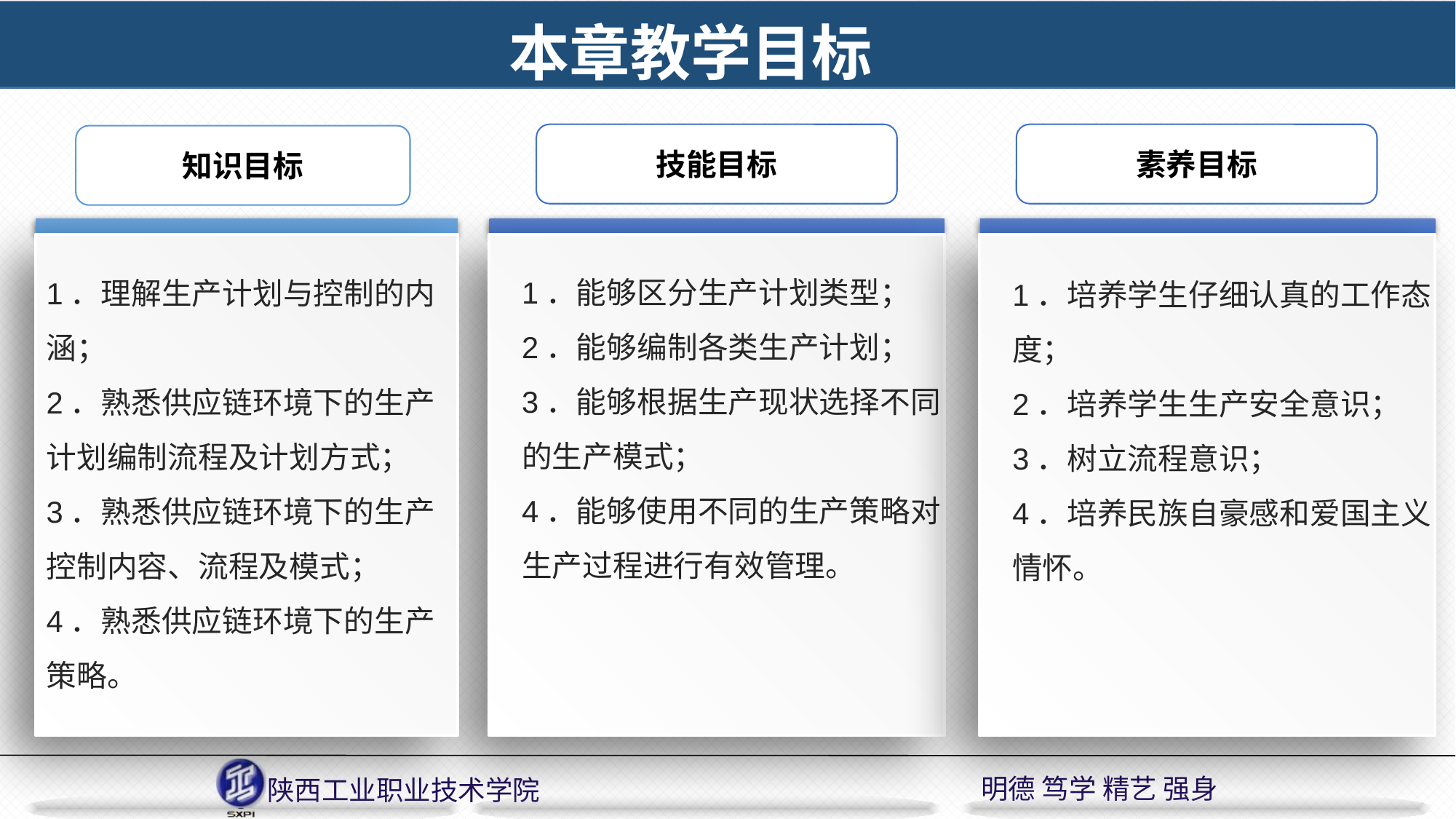

本章教学目标
技能目标

1．能够区分生产计划类型；
2．能够编制各类生产计划；
3．能够根据生产现状选择不同的生产模式；
4．能够使用不同的生产策略对生产过程进行有效管理。

素养目标

1．培养学生仔细认真的工作态度；
2．培养学生生产安全意识；
3．树立流程意识；
4．培养民族自豪感和爱国主义情怀。

知识目标

1．理解生产计划与控制的内涵；
2．熟悉供应链环境下的生产计划编制流程及计划方式；
3．熟悉供应链环境下的生产控制内容、流程及模式；
4．熟悉供应链环境下的生产策略。